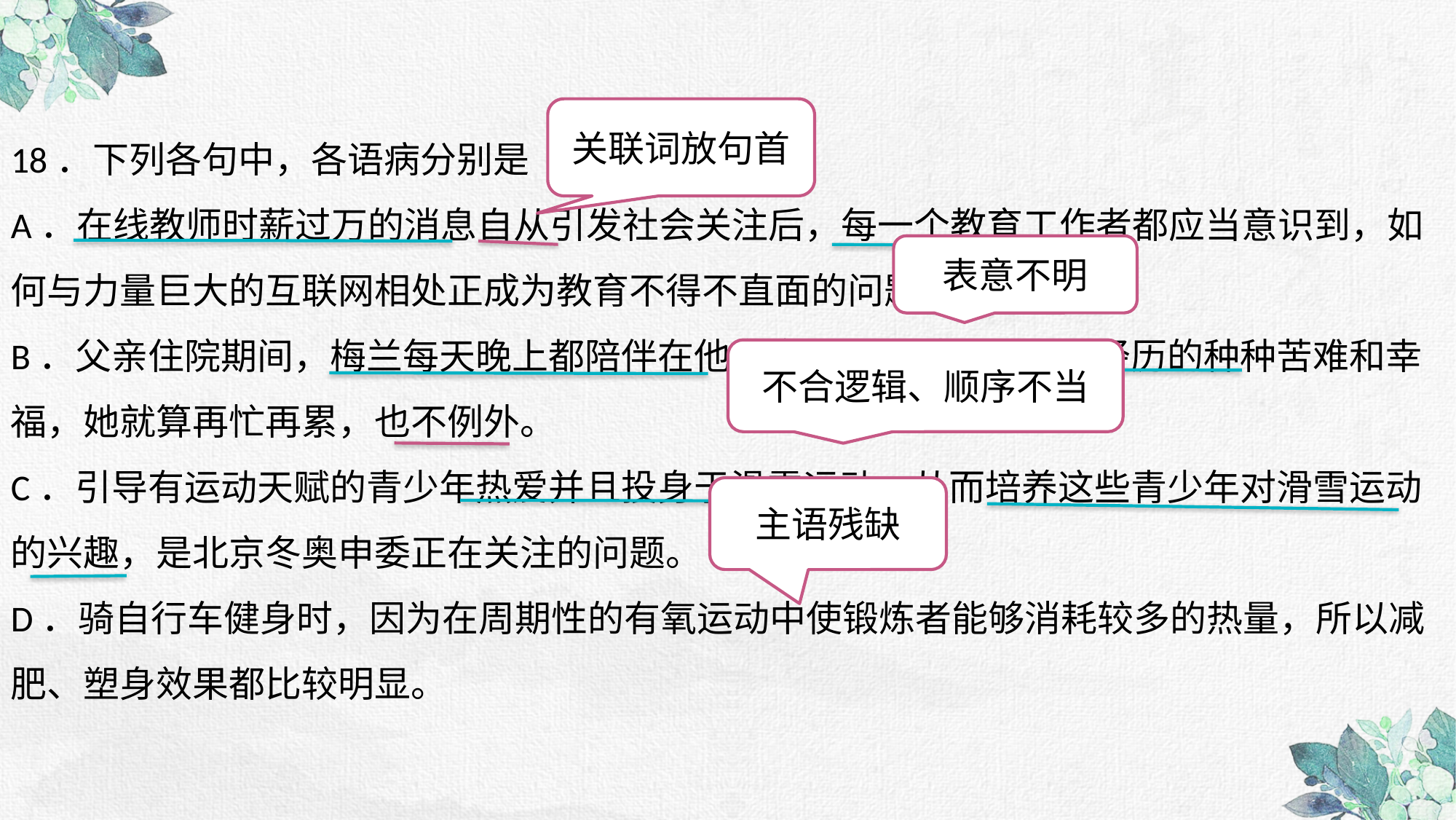

关联词放句首
18．下列各句中，各语病分别是
A．在线教师时薪过万的消息自从引发社会关注后，每一个教育工作者都应当意识到，如何与力量巨大的互联网相处正成为教育不得不直面的问题。
B．父亲住院期间，梅兰每天晚上都陪伴在他身旁，听他讲述一生中经历的种种苦难和幸福，她就算再忙再累，也不例外。
C．引导有运动天赋的青少年热爱并且投身于滑雪运动，从而培养这些青少年对滑雪运动的兴趣，是北京冬奥申委正在关注的问题。
D．骑自行车健身时，因为在周期性的有氧运动中使锻炼者能够消耗较多的热量，所以减肥、塑身效果都比较明显。
表意不明
不合逻辑、顺序不当
主语残缺